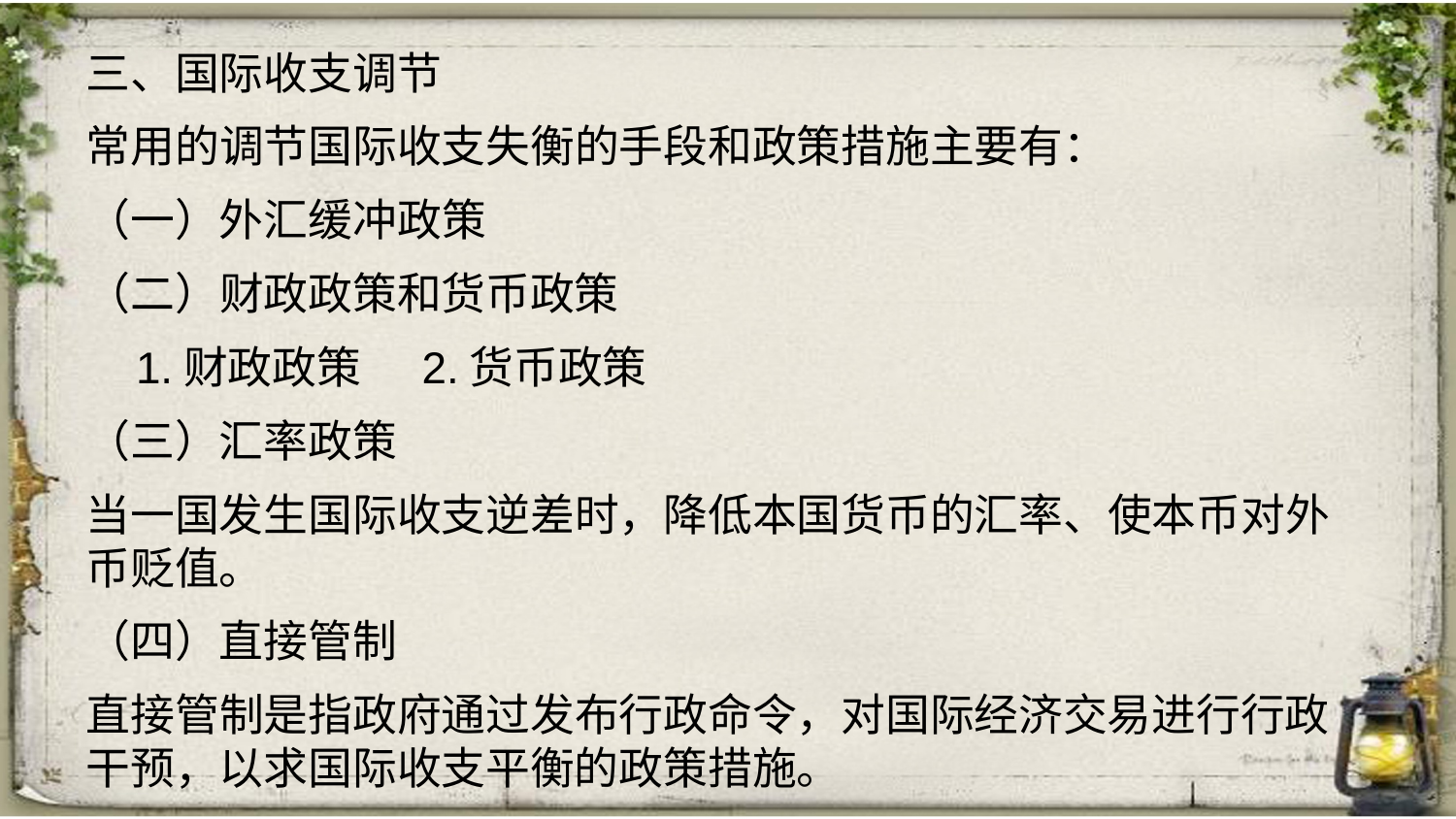

三、国际收支调节
常用的调节国际收支失衡的手段和政策措施主要有：
（一）外汇缓冲政策
（二）财政政策和货币政策
    1.财政政策     2.货币政策
（三）汇率政策
当一国发生国际收支逆差时，降低本国货币的汇率、使本币对外币贬值。
（四）直接管制
直接管制是指政府通过发布行政命令，对国际经济交易进行行政干预，以求国际收支平衡的政策措施。